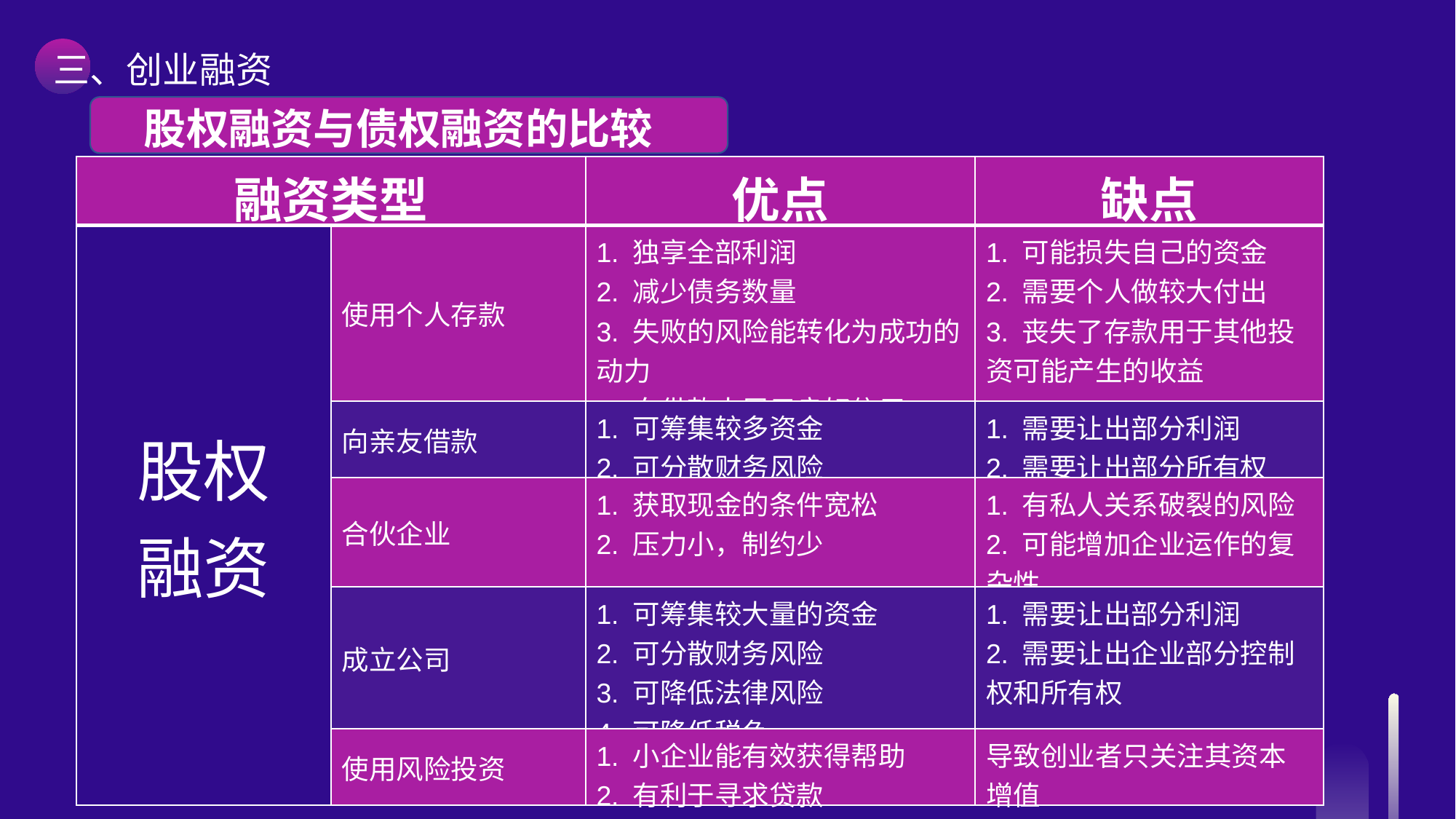

三、创业融资

 股权融资与债权融资的比较
| 融资类型 |  | 优点 | 缺点 |
| --- | --- | --- | --- |
| 股权 融资 | 使用个人存款 | 1. 独享全部利润 2. 减少债务数量 3. 失败的风险能转化为成功的动力 4. 向借款人展示良好信用 | 1. 可能损失自己的资金 2. 需要个人做较大付出 3. 丧失了存款用于其他投资可能产生的收益 |
|  | 向亲友借款 | 1. 可筹集较多资金 2. 可分散财务风险 | 1. 需要让出部分利润 2. 需要让出部分所有权 |
|  | 合伙企业 | 1. 获取现金的条件宽松 2. 压力小，制约少 | 1. 有私人关系破裂的风险 2. 可能增加企业运作的复杂性 |
|  | 成立公司 | 1. 可筹集较大量的资金 2. 可分散财务风险 3. 可降低法律风险 4. 可降低税负 | 1. 需要让出部分利润 2. 需要让出企业部分控制权和所有权 |
|  | 使用风险投资 | 1. 小企业能有效获得帮助 2. 有利于寻求贷款 | 导致创业者只关注其资本增值 |